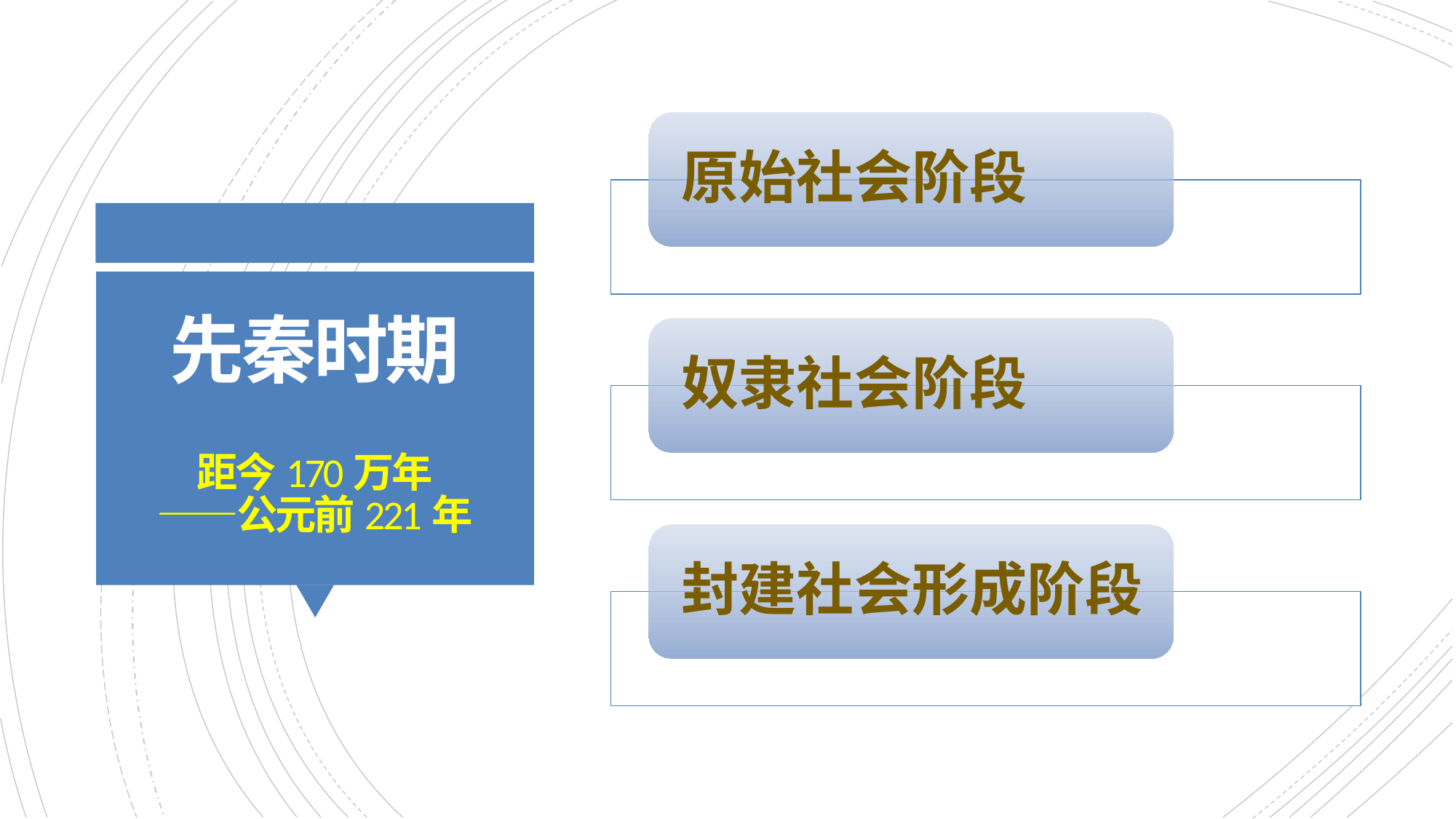

原始社会阶段
奴隶社会阶段
封建社会形成阶段
# 先秦时期 距今170万年 ——公元前221年